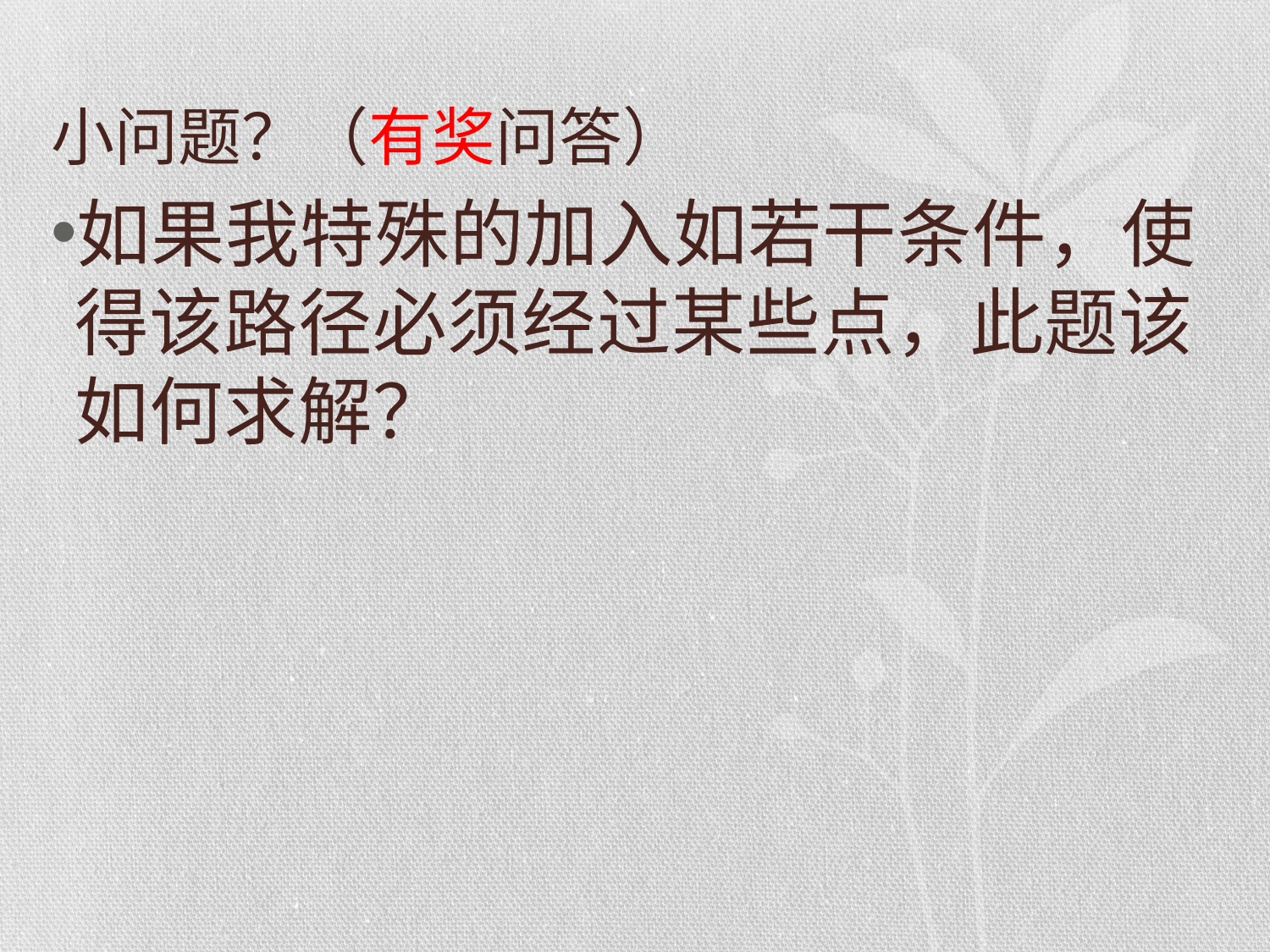

# 小问题？（有奖问答）
如果我特殊的加入如若干条件，使得该路径必须经过某些点，此题该如何求解？